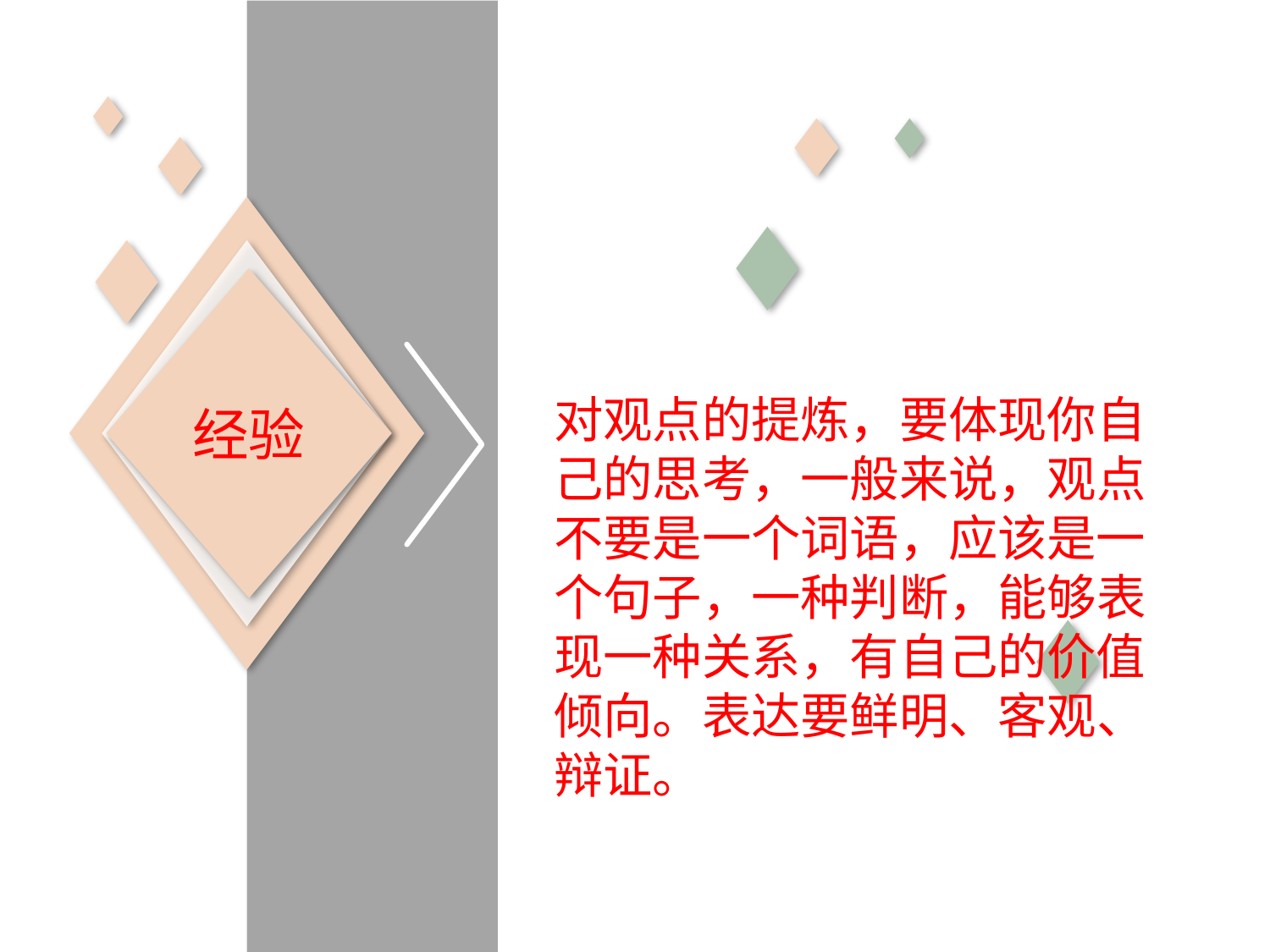

经验
对观点的提炼，要体现你自己的思考，一般来说，观点不要是一个词语，应该是一个句子，一种判断，能够表现一种关系，有自己的价值倾向。表达要鲜明、客观、辩证。